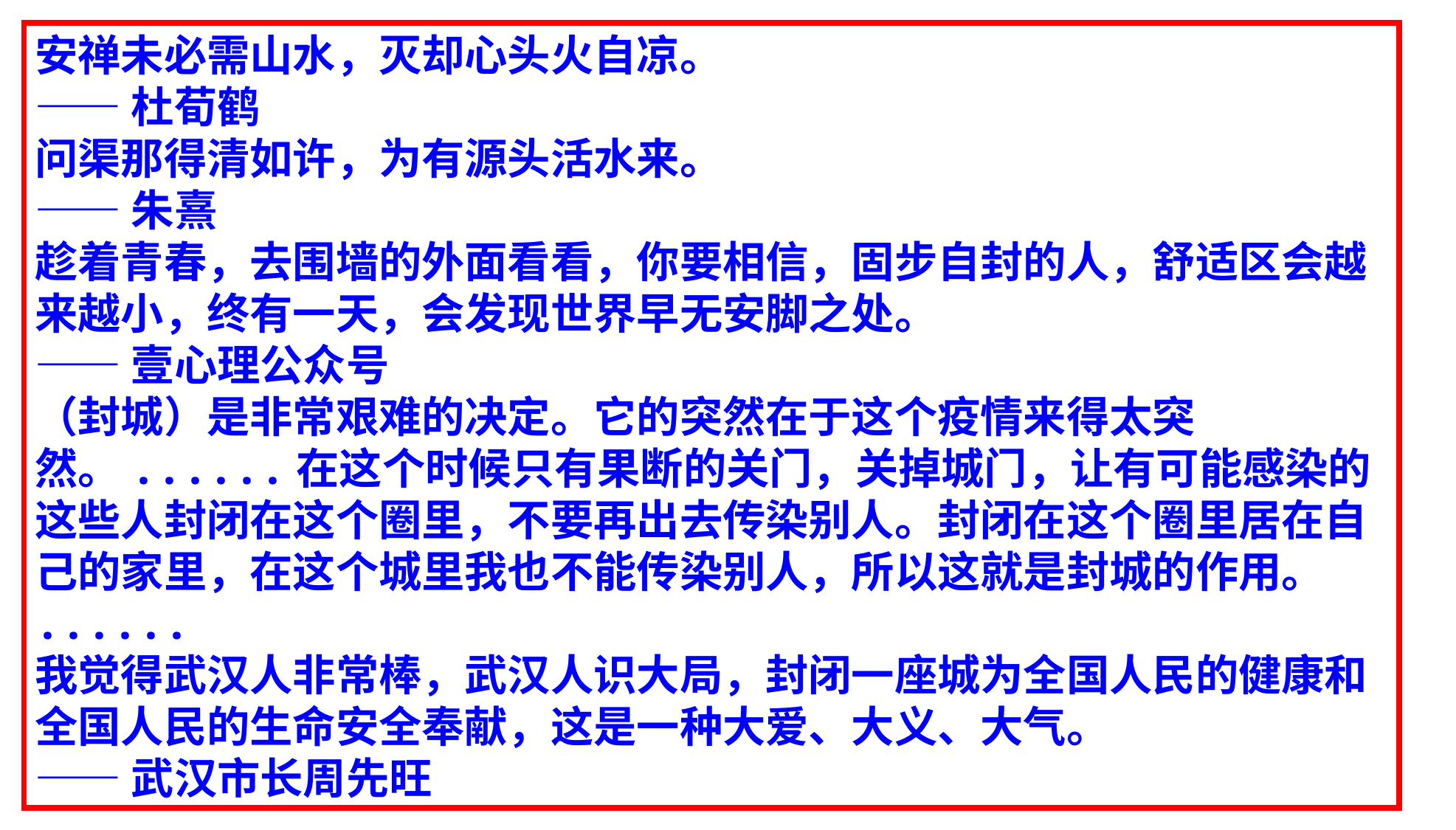

安禅未必需山水，灭却心头火自凉。
——杜荀鹤
问渠那得清如许，为有源头活水来。
——朱熹
趁着青春，去围墙的外面看看，你要相信，固步自封的人，舒适区会越来越小，终有一天，会发现世界早无安脚之处。
——壹心理公众号
（封城）是非常艰难的决定。它的突然在于这个疫情来得太突然。......在这个时候只有果断的关门，关掉城门，让有可能感染的这些人封闭在这个圈里，不要再出去传染别人。封闭在这个圈里居在自己的家里，在这个城里我也不能传染别人，所以这就是封城的作用。
......
我觉得武汉人非常棒，武汉人识大局，封闭一座城为全国人民的健康和全国人民的生命安全奉献，这是一种大爱、大义、大气。
——武汉市长周先旺